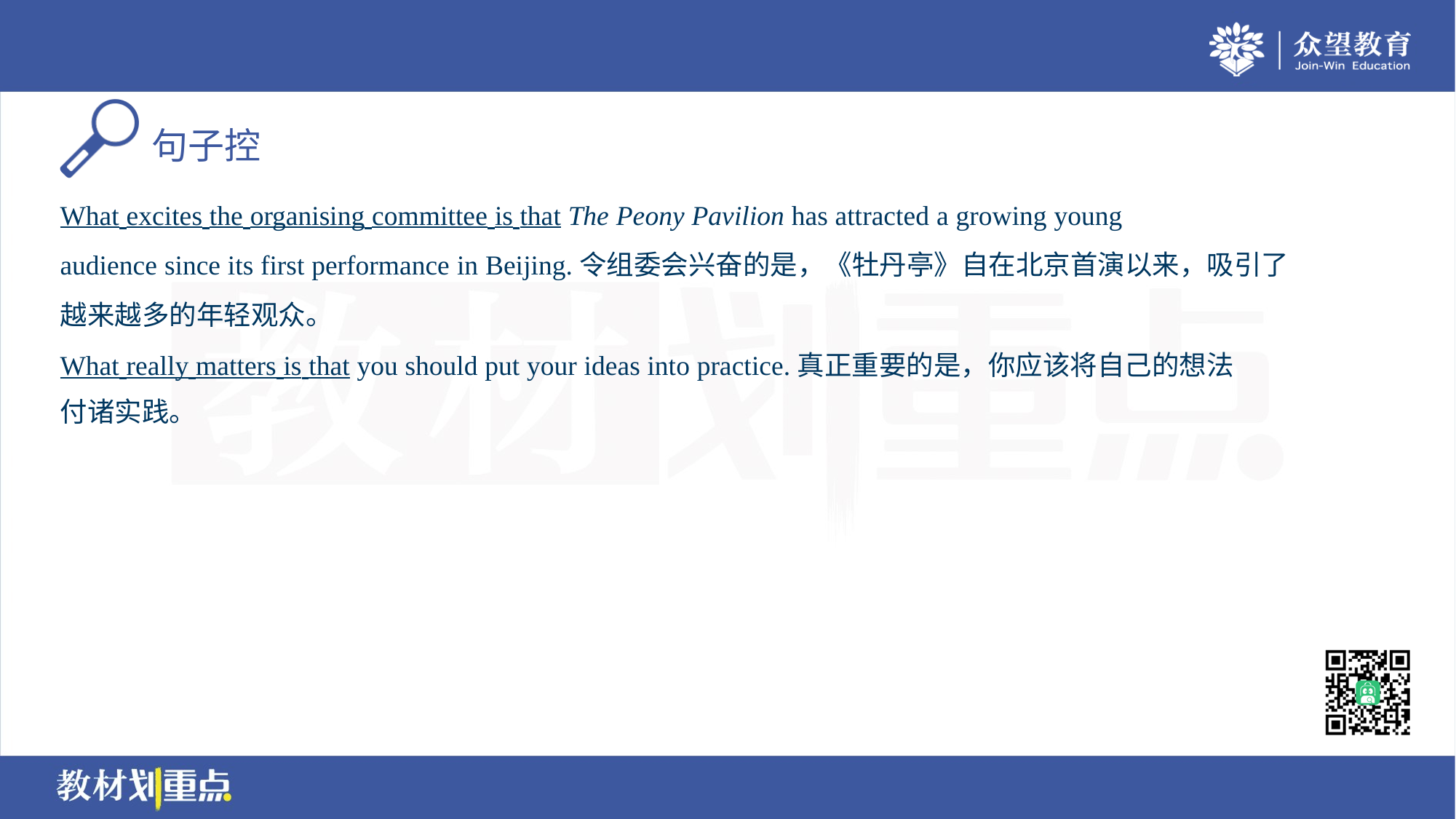

What excites the organising committee is that The Peony Pavilion has attracted a growing young
audience since its first performance in Beijing.令组委会兴奋的是，《牡丹亭》自在北京首演以来，吸引了
越来越多的年轻观众。
What really matters is that you should put your ideas into practice.真正重要的是，你应该将自己的想法
付诸实践。